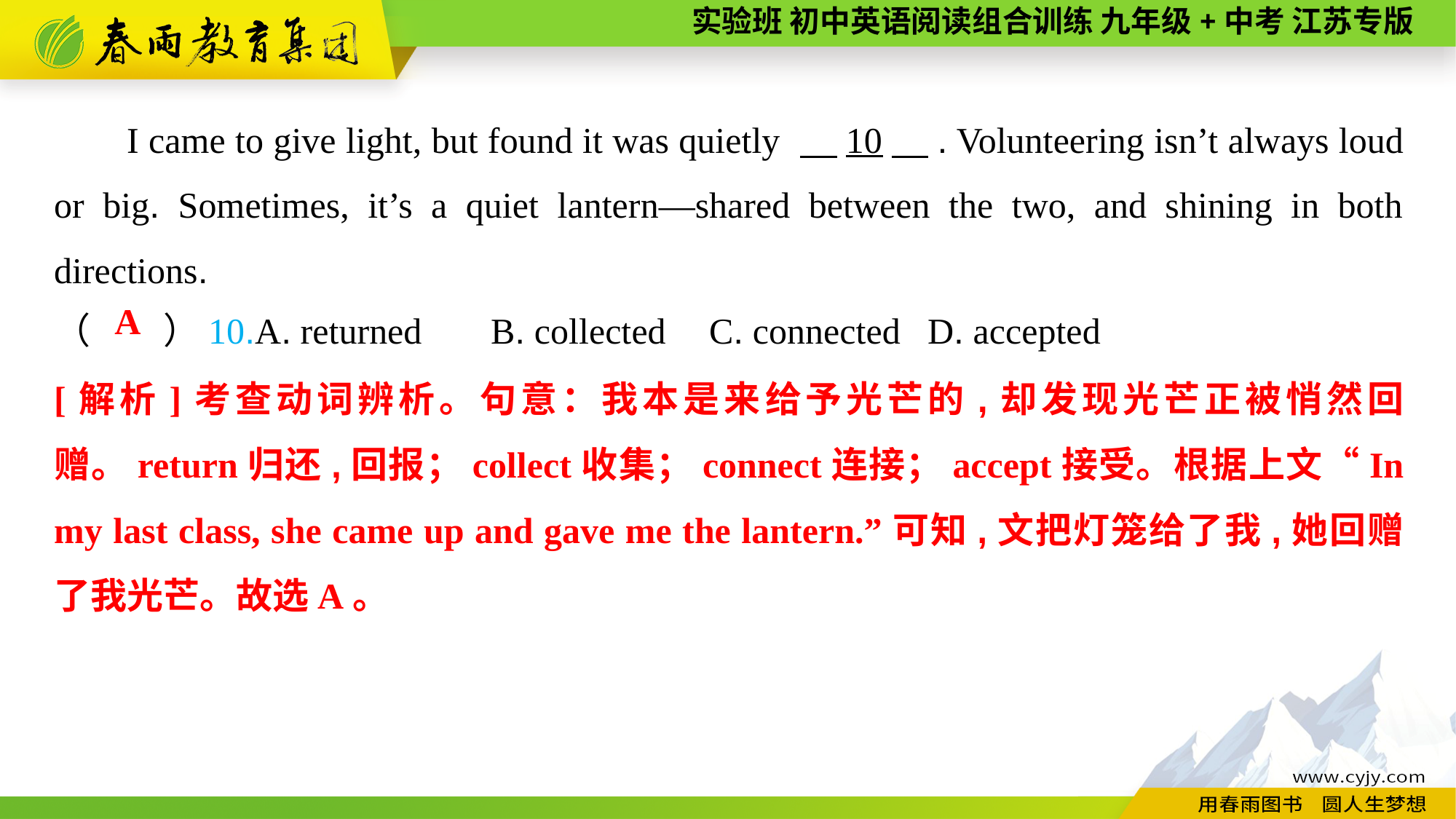

I came to give light, but found it was quietly 　10　. Volunteering isn’t always loud or big. Sometimes, it’s a quiet lantern—shared between the two, and shining in both directions.
（　　）10.A. returned	B. collected	C. connected	D. accepted
A
[解析]考查动词辨析。句意：我本是来给予光芒的,却发现光芒正被悄然回赠。return归还,回报；collect收集；connect连接；accept接受。根据上文“In my last class, she came up and gave me the lantern.”可知,文把灯笼给了我,她回赠了我光芒。故选A。